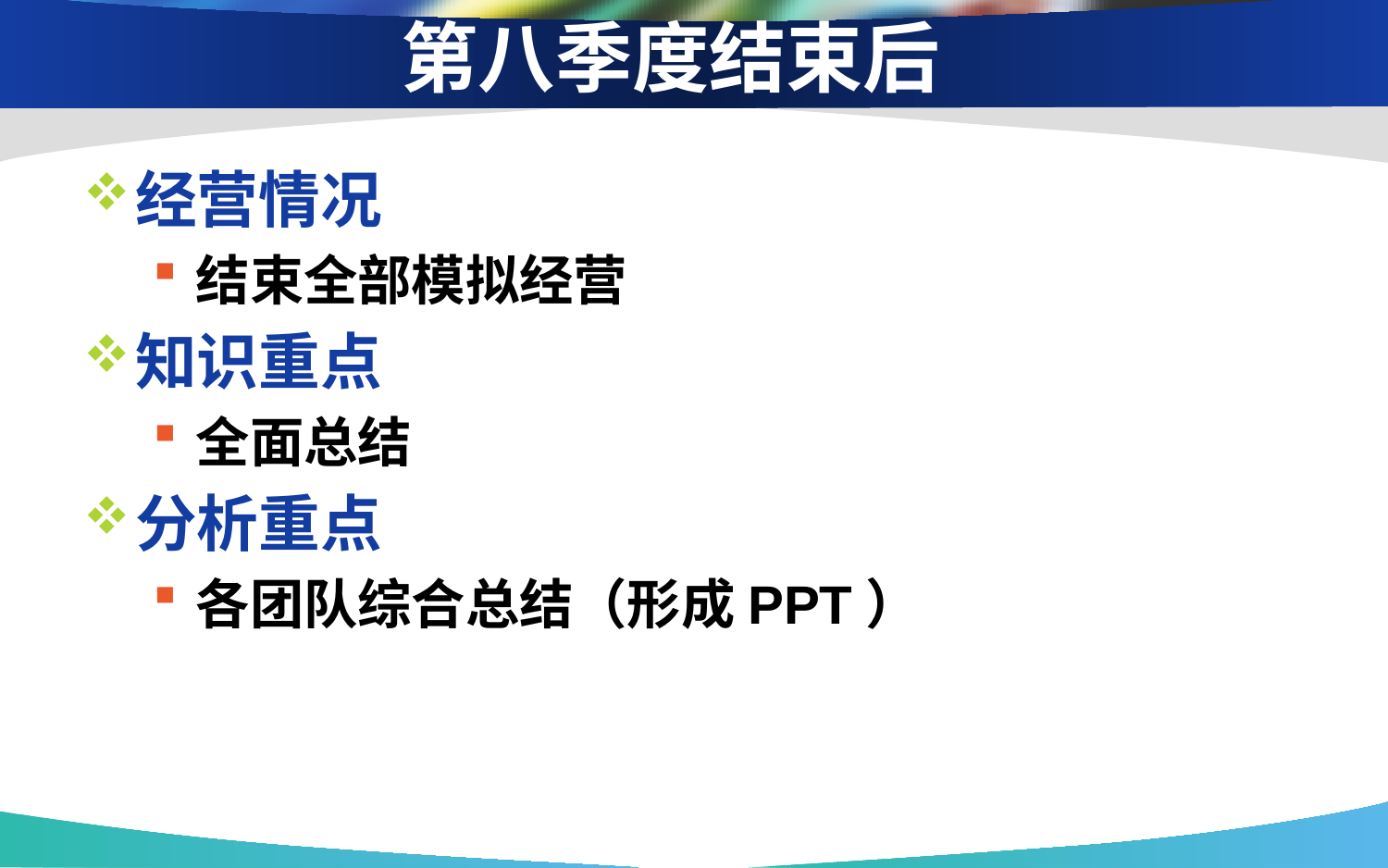

# 第八季度结束后
经营情况
结束全部模拟经营
知识重点
全面总结
分析重点
各团队综合总结（形成PPT）